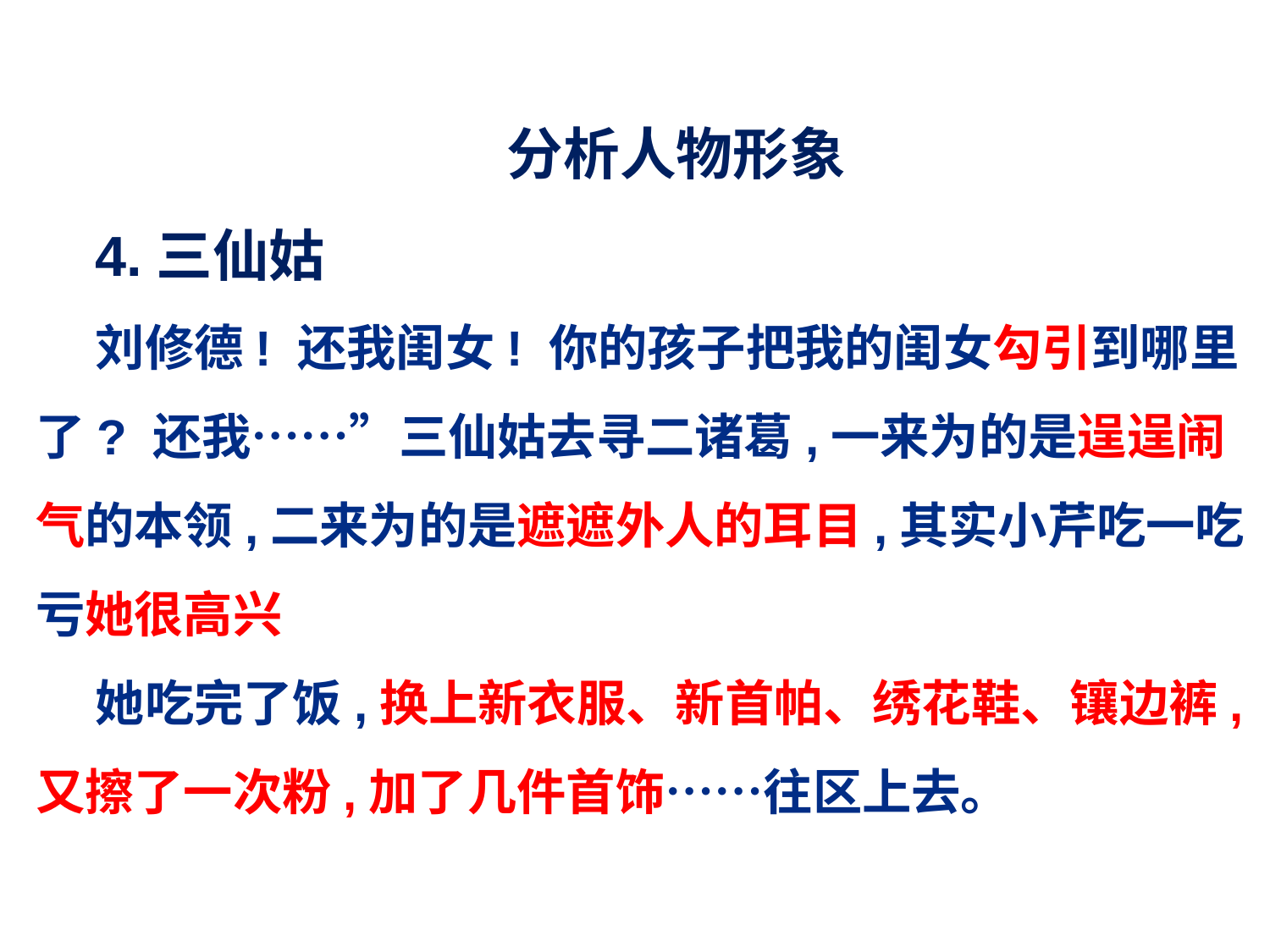

分析人物形象
4.三仙姑
刘修德! 还我闺女! 你的孩子把我的闺女勾引到哪里了? 还我……”三仙姑去寻二诸葛,一来为的是逞逞闹气的本领,二来为的是遮遮外人的耳目,其实小芹吃一吃亏她很高兴
她吃完了饭,换上新衣服、新首帕、绣花鞋、镶边裤,又擦了一次粉,加了几件首饰……往区上去。